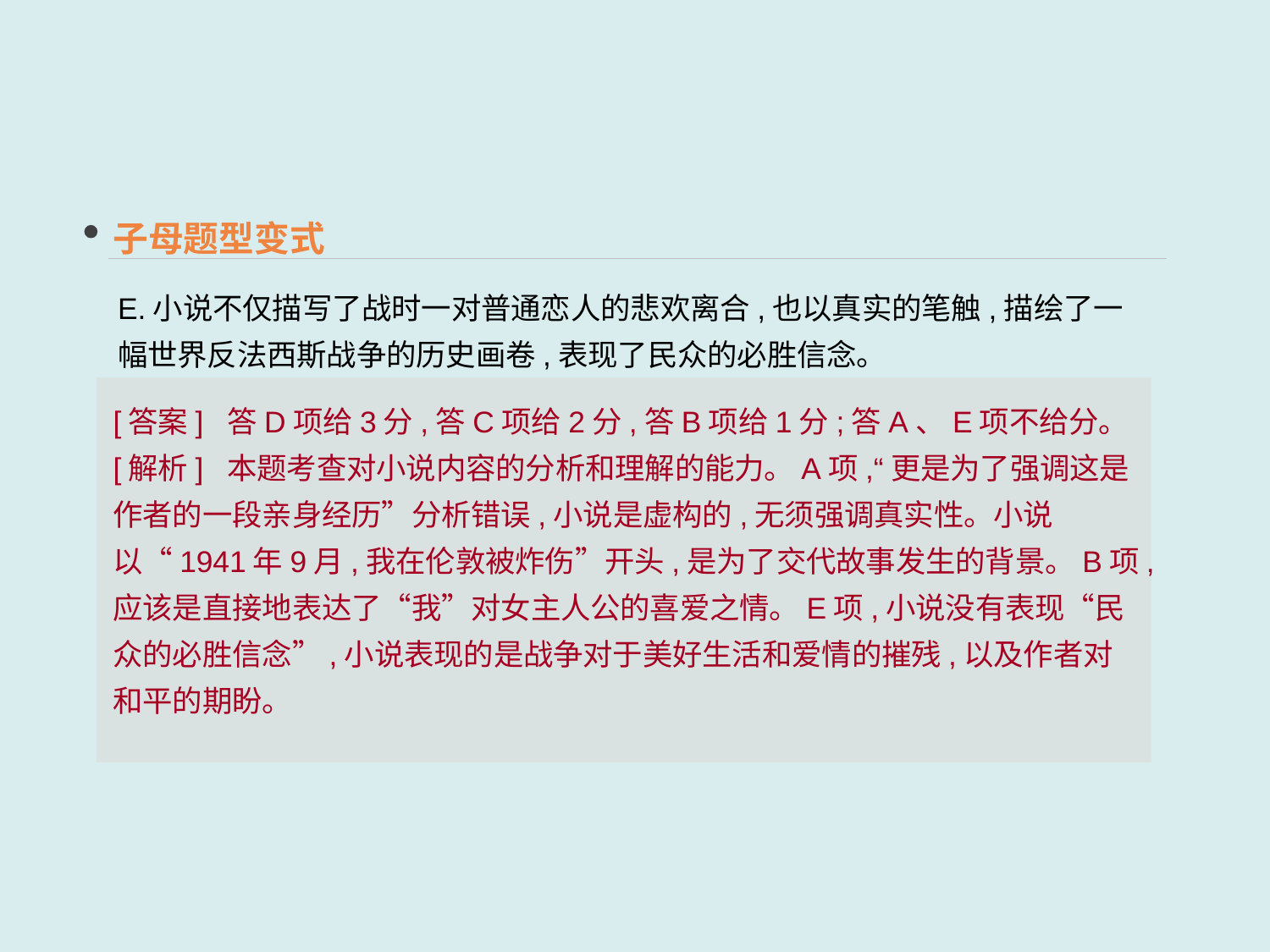

子母题型变式

E.小说不仅描写了战时一对普通恋人的悲欢离合,也以真实的笔触,描绘了一幅世界反法西斯战争的历史画卷,表现了民众的必胜信念。

[答案]  答D项给3分,答C项给2分,答B项给1分;答A、E项不给分。
[解析]  本题考查对小说内容的分析和理解的能力。A项,“更是为了强调这是作者的一段亲身经历”分析错误,小说是虚构的,无须强调真实性。小说以“1941年9月,我在伦敦被炸伤”开头,是为了交代故事发生的背景。B项,应该是直接地表达了“我”对女主人公的喜爱之情。E项,小说没有表现“民众的必胜信念”,小说表现的是战争对于美好生活和爱情的摧残,以及作者对和平的期盼。